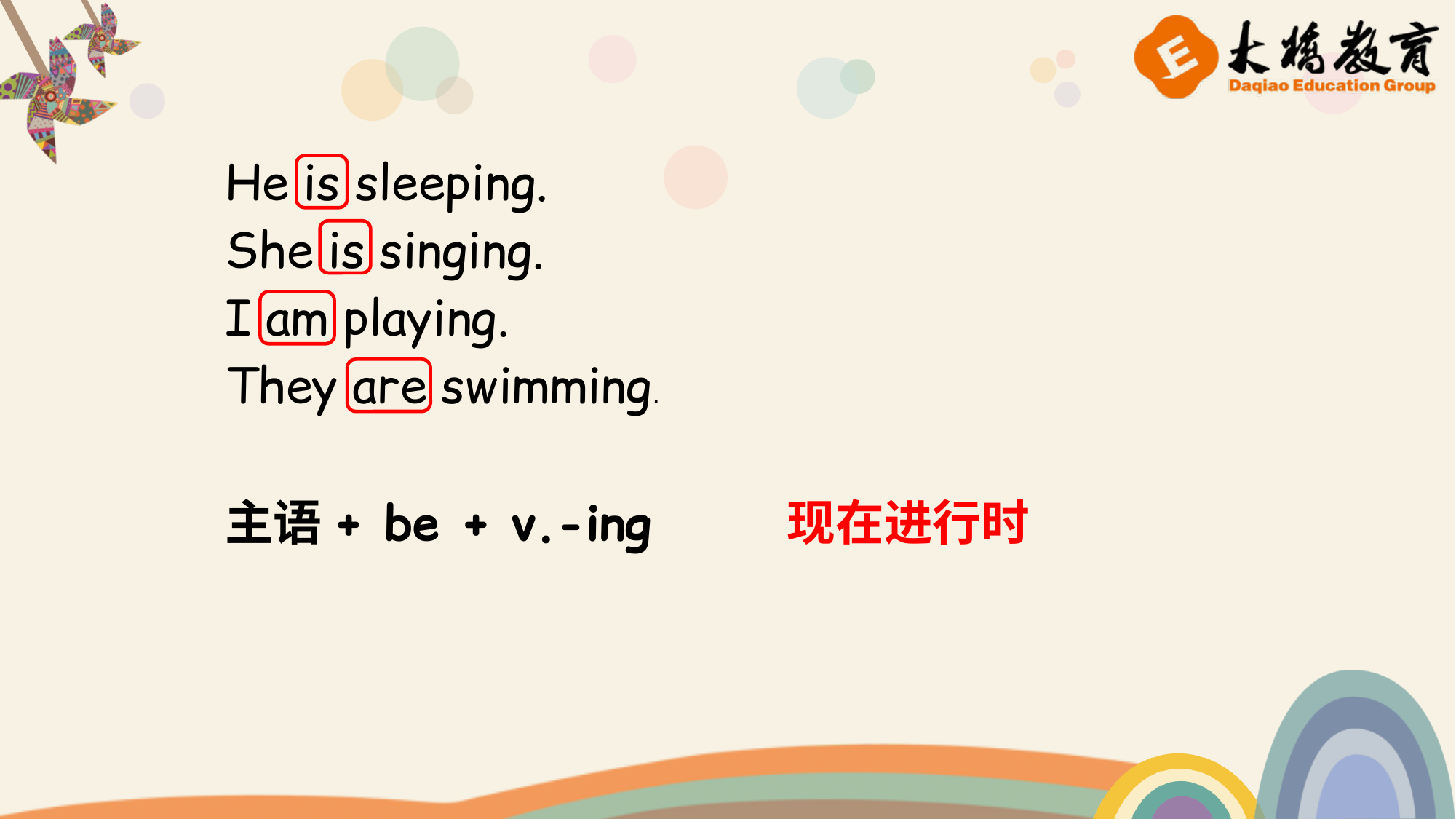

He is sleeping.
She is singing.
I am playing.
They are swimming.

主语+ be + v.-ing
现在进行时